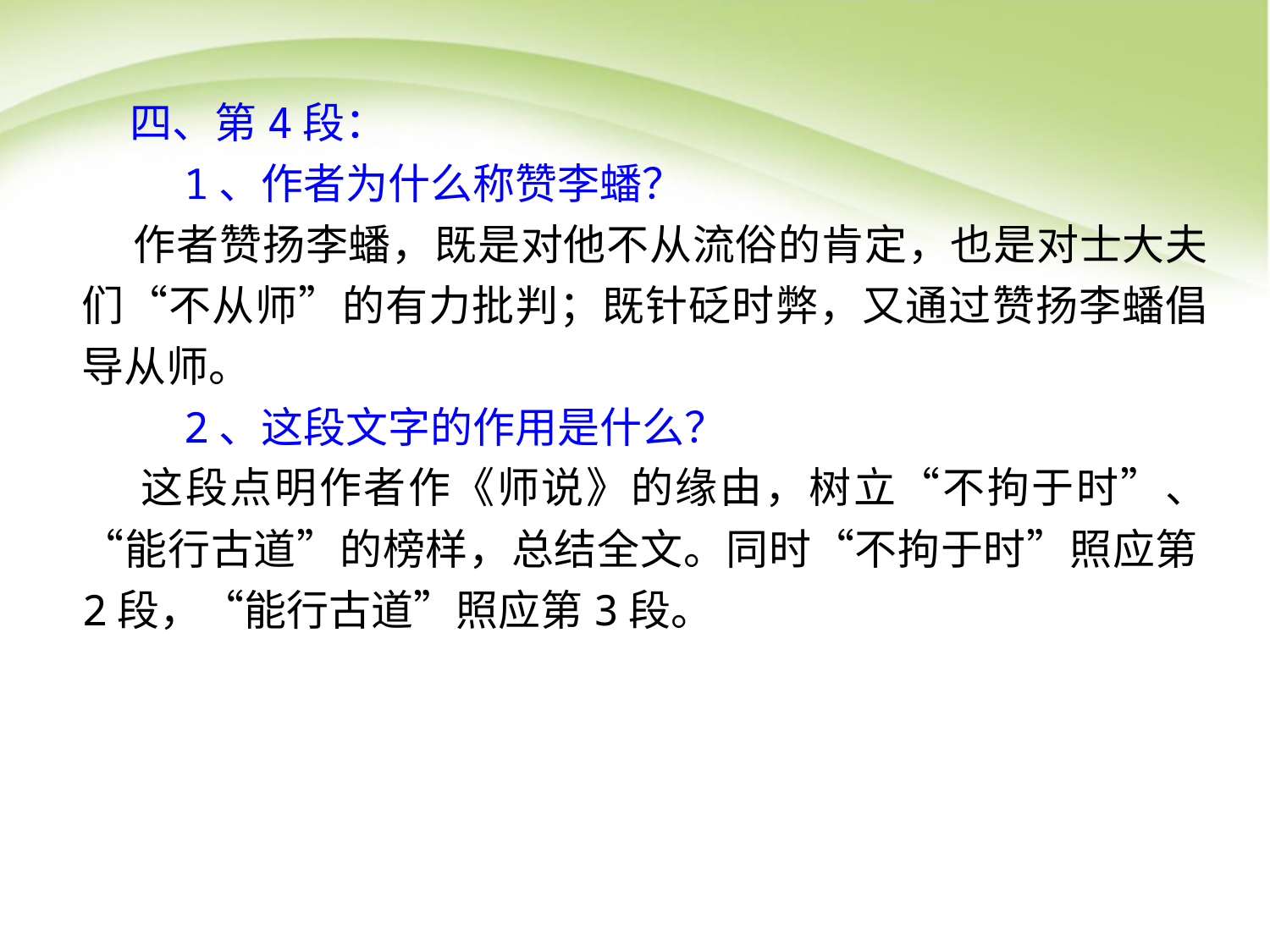

四、第4段：
    1、作者为什么称赞李蟠？
    作者赞扬李蟠，既是对他不从流俗的肯定，也是对士大夫们“不从师”的有力批判；既针砭时弊，又通过赞扬李蟠倡导从师。
    2、这段文字的作用是什么？
    这段点明作者作《师说》的缘由，树立“不拘于时”、“能行古道”的榜样，总结全文。同时“不拘于时”照应第2段，“能行古道”照应第3段。